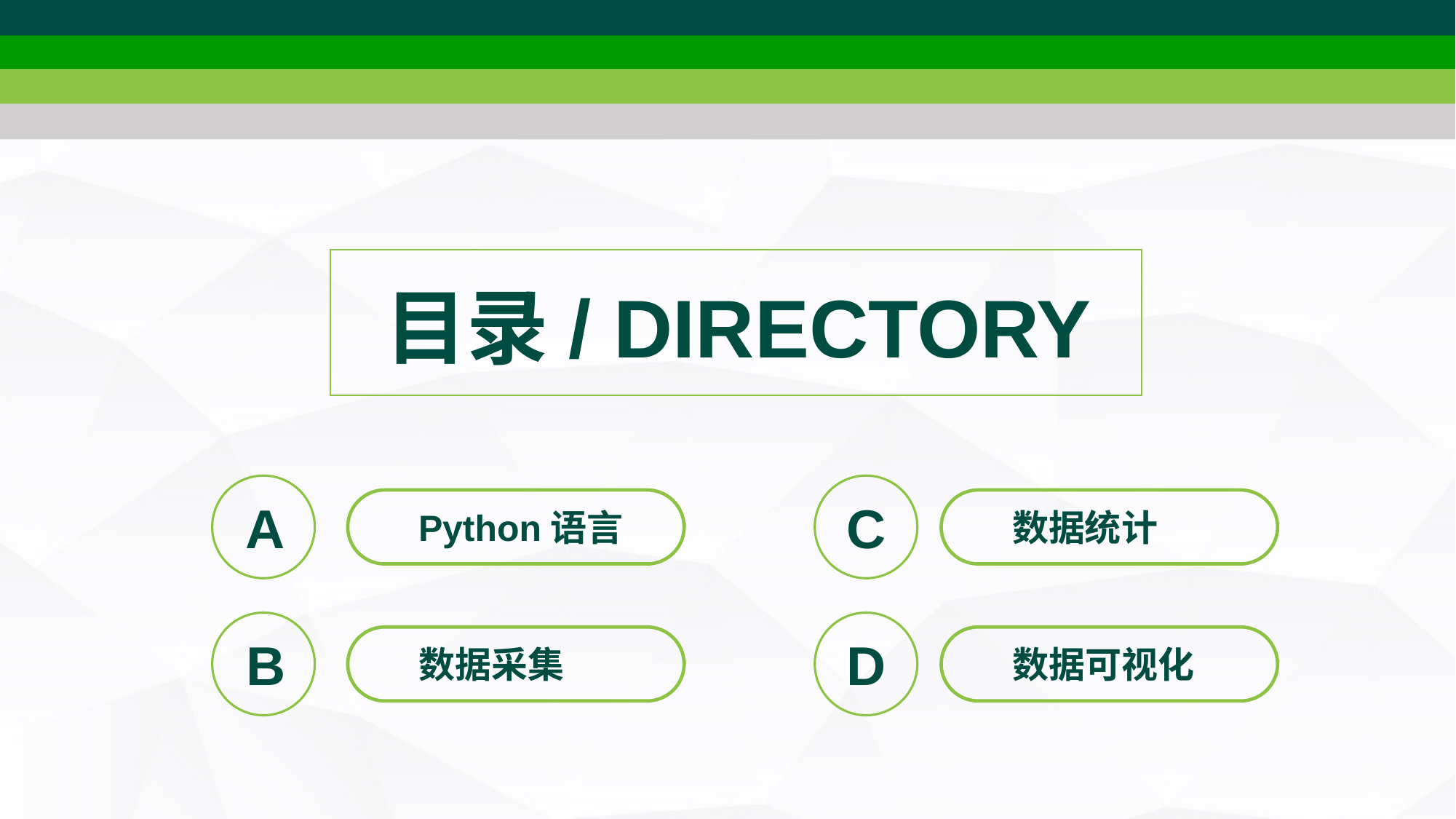

目录/ DIRECTORY

A
C

Python语言
数据统计

B
D

数据采集
数据可视化